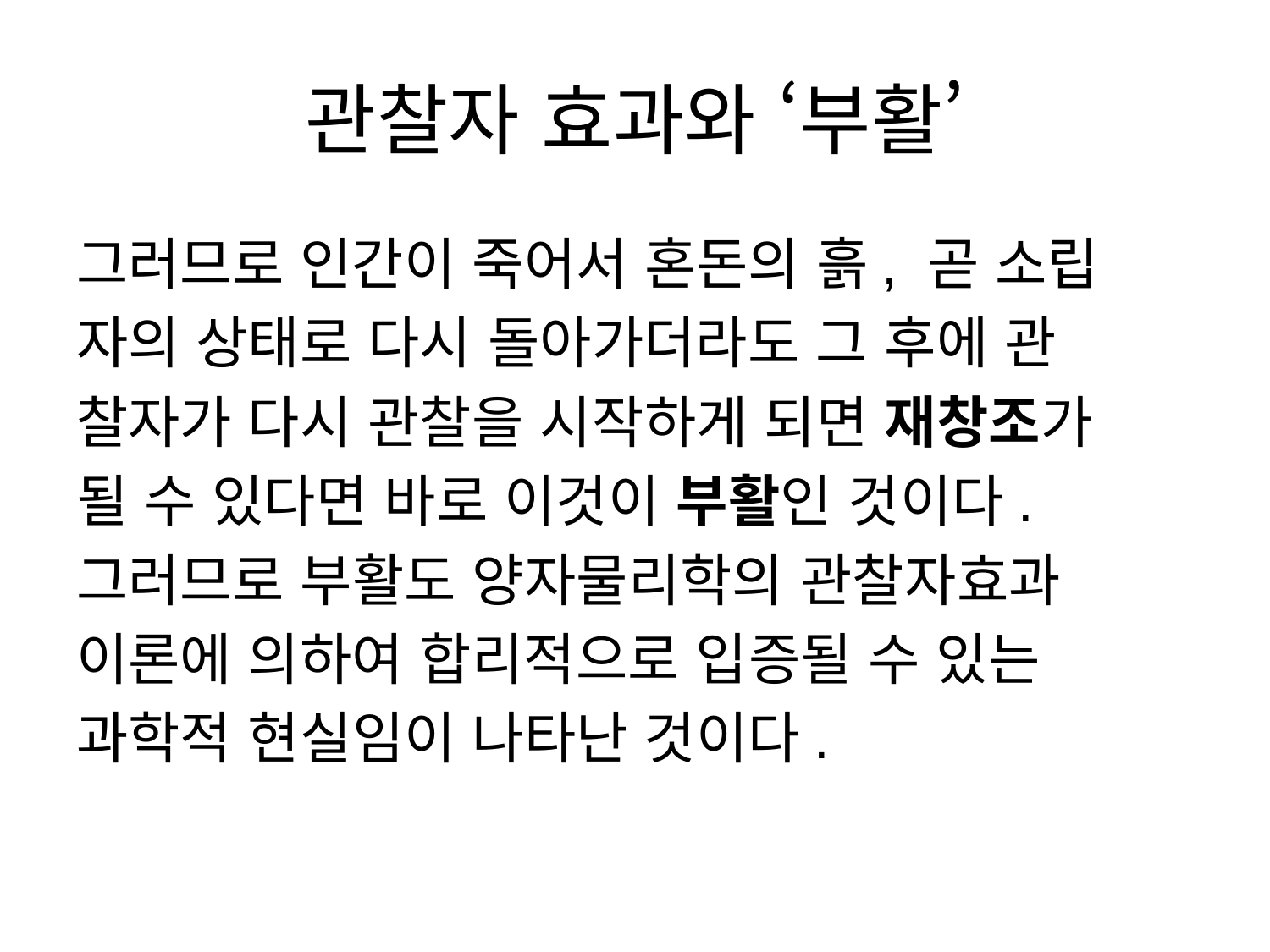

# 관찰자 효과와 ‘부활’
그러므로 인간이 죽어서 혼돈의 흙, 곧 소립
자의 상태로 다시 돌아가더라도 그 후에 관
찰자가 다시 관찰을 시작하게 되면 재창조가
될 수 있다면 바로 이것이 부활인 것이다.
그러므로 부활도 양자물리학의 관찰자효과
이론에 의하여 합리적으로 입증될 수 있는
과학적 현실임이 나타난 것이다.